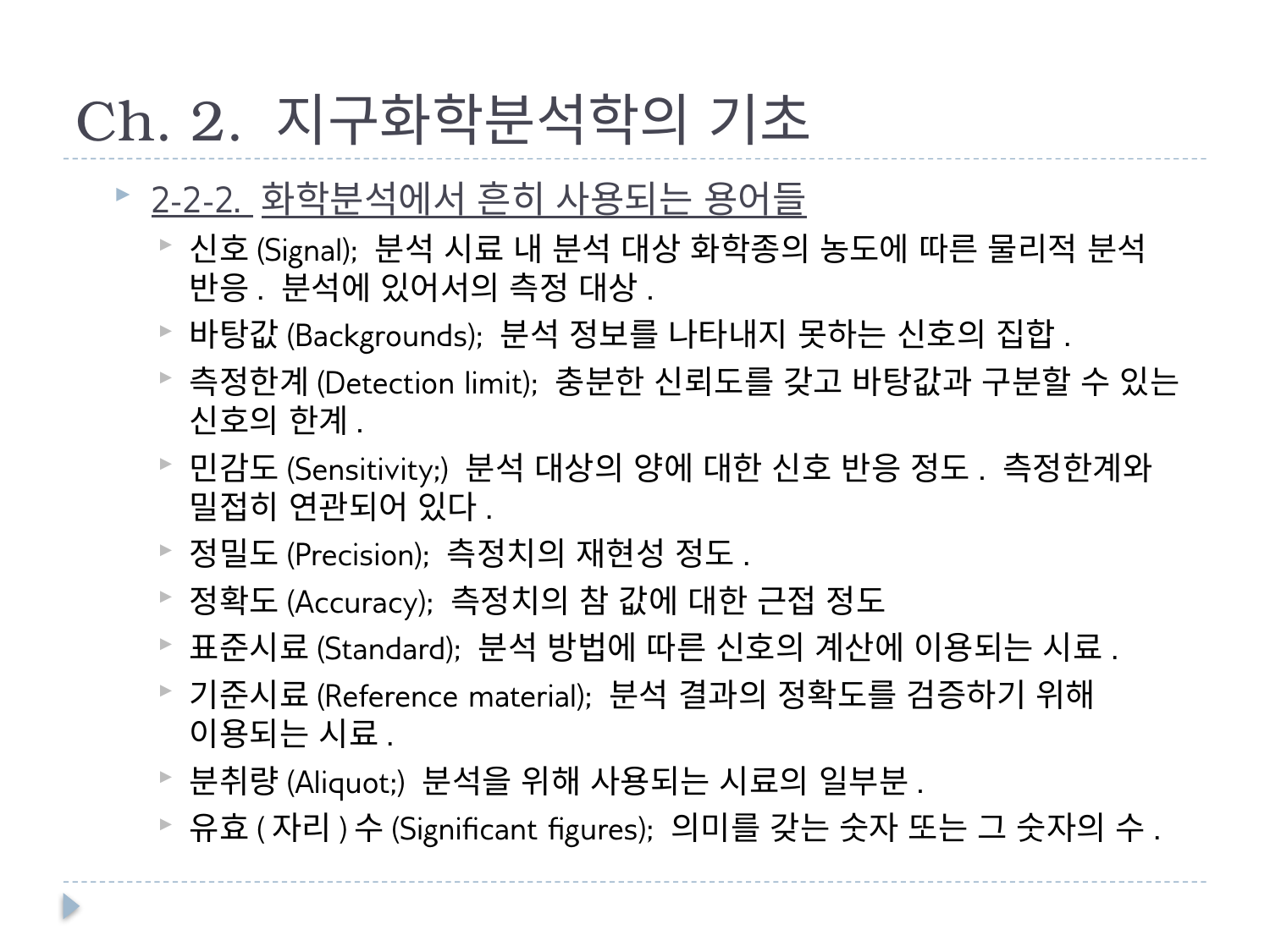

# Ch. 2. 지구화학분석학의 기초
2-2-2. 화학분석에서 흔히 사용되는 용어들
신호(Signal); 분석 시료 내 분석 대상 화학종의 농도에 따른 물리적 분석 반응. 분석에 있어서의 측정 대상.
바탕값(Backgrounds); 분석 정보를 나타내지 못하는 신호의 집합.
측정한계(Detection limit); 충분한 신뢰도를 갖고 바탕값과 구분할 수 있는 신호의 한계.
민감도(Sensitivity;) 분석 대상의 양에 대한 신호 반응 정도. 측정한계와 밀접히 연관되어 있다.
정밀도(Precision); 측정치의 재현성 정도.
정확도(Accuracy); 측정치의 참 값에 대한 근접 정도
표준시료(Standard); 분석 방법에 따른 신호의 계산에 이용되는 시료.
기준시료(Reference material); 분석 결과의 정확도를 검증하기 위해 이용되는 시료.
분취량(Aliquot;) 분석을 위해 사용되는 시료의 일부분.
유효(자리)수(Significant figures); 의미를 갖는 숫자 또는 그 숫자의 수.